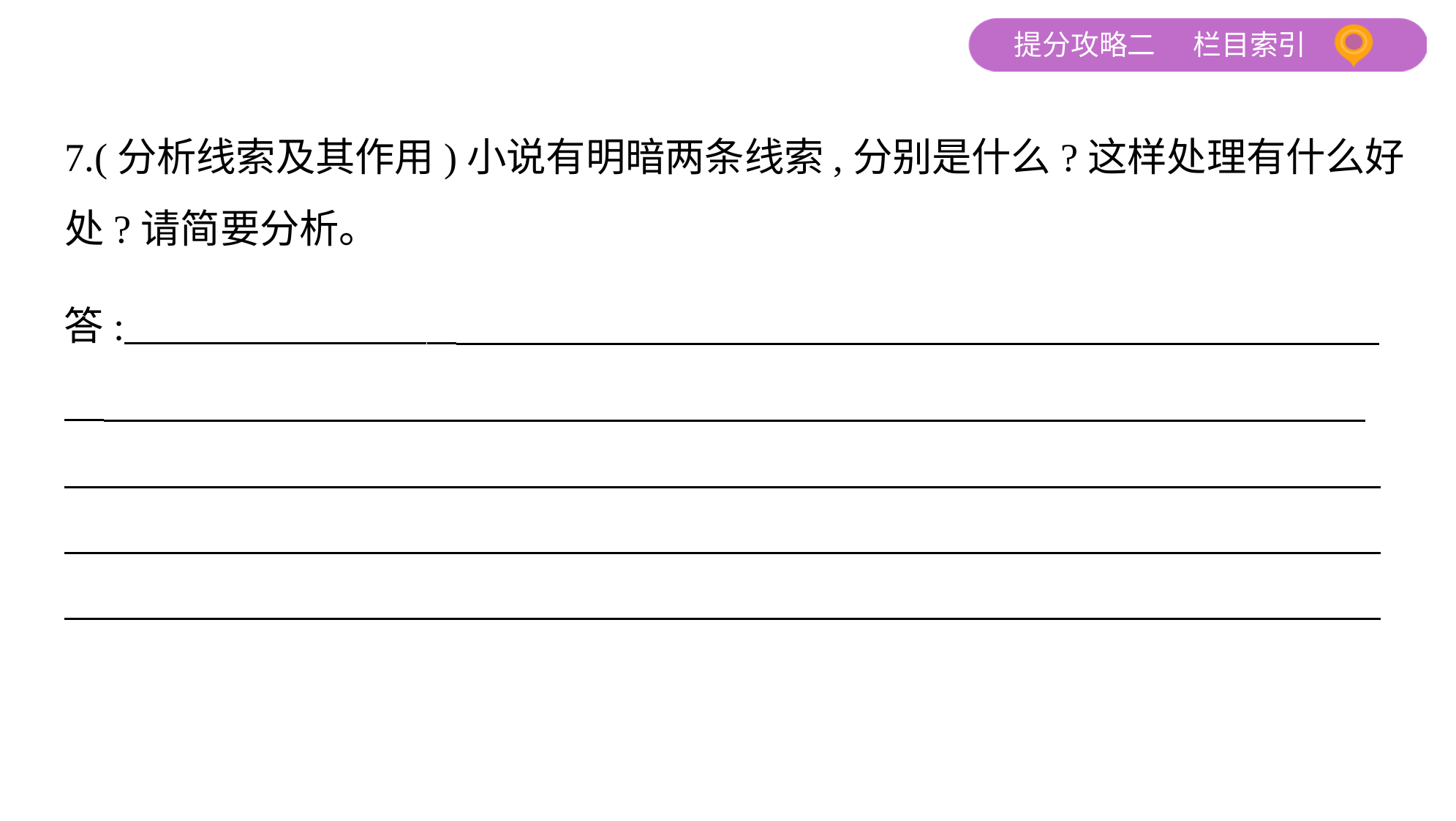

7.(分析线索及其作用)小说有明暗两条线索,分别是什么?这样处理有什么好
处?请简要分析。
答: